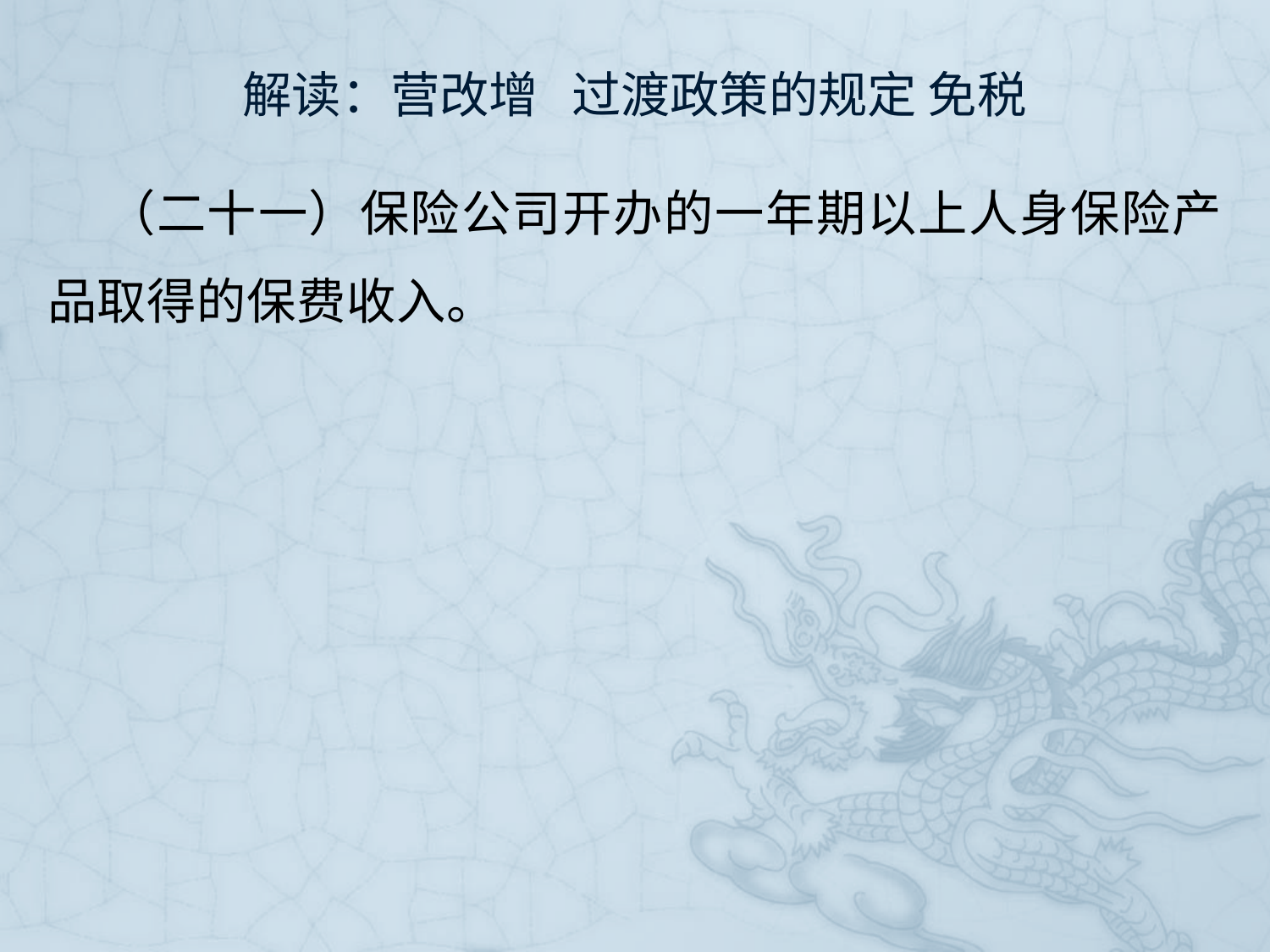

# 解读：营改增   过渡政策的规定 免税
（二十一）保险公司开办的一年期以上人身保险产品取得的保费收入。